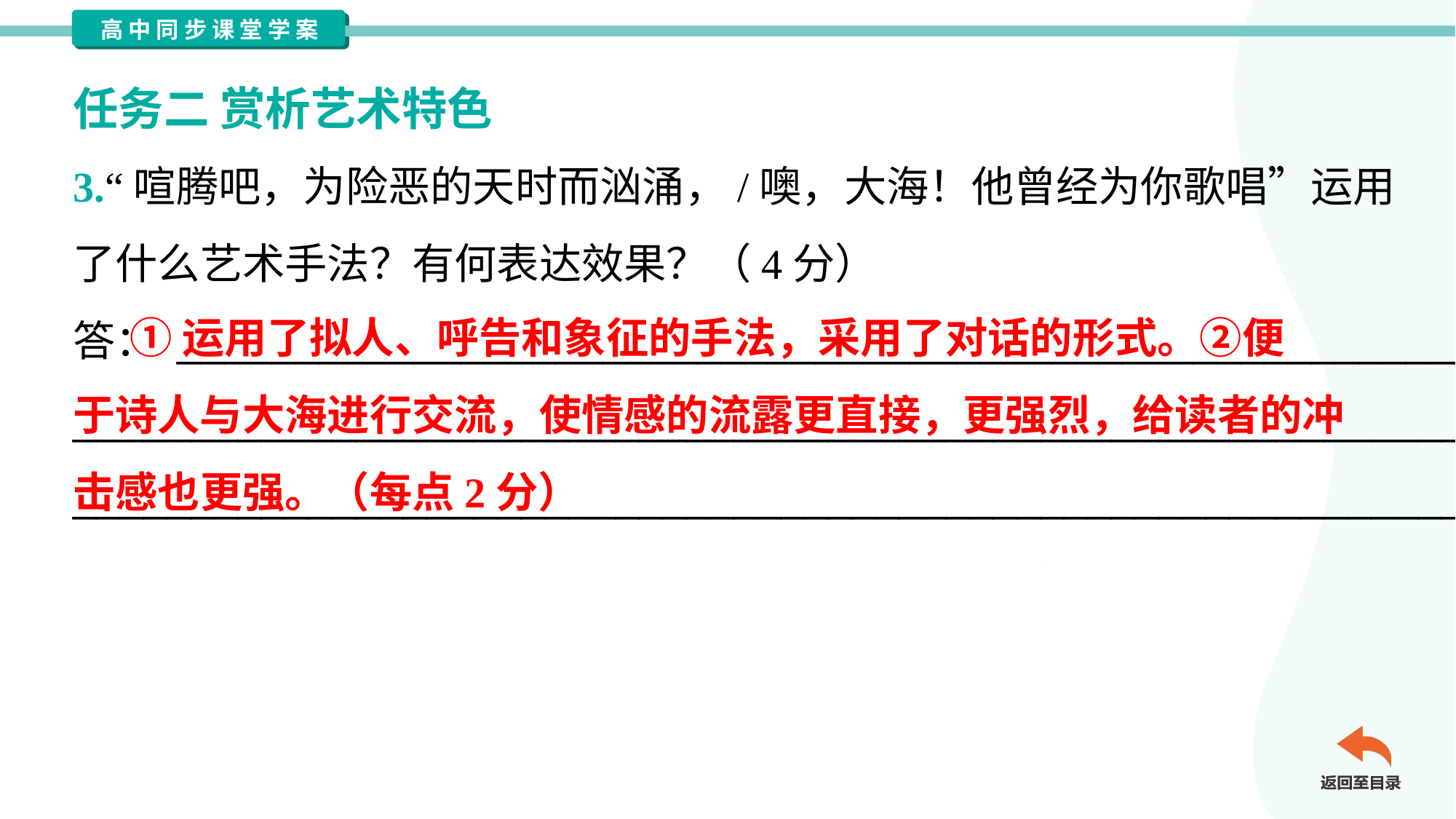

任务二 赏析艺术特色
3.“喧腾吧，为险恶的天时而汹涌，/噢，大海！他曾经为你歌唱”运用
了什么艺术手法？有何表达效果？（4分）
答： ________________________________________________________
_____________________________________________________________
_____________________________________________________________
      ①运用了拟人、呼告和象征的手法，采用了对话的形式。②便
于诗人与大海进行交流，使情感的流露更直接，更强烈，给读者的冲
击感也更强。（每点2分）